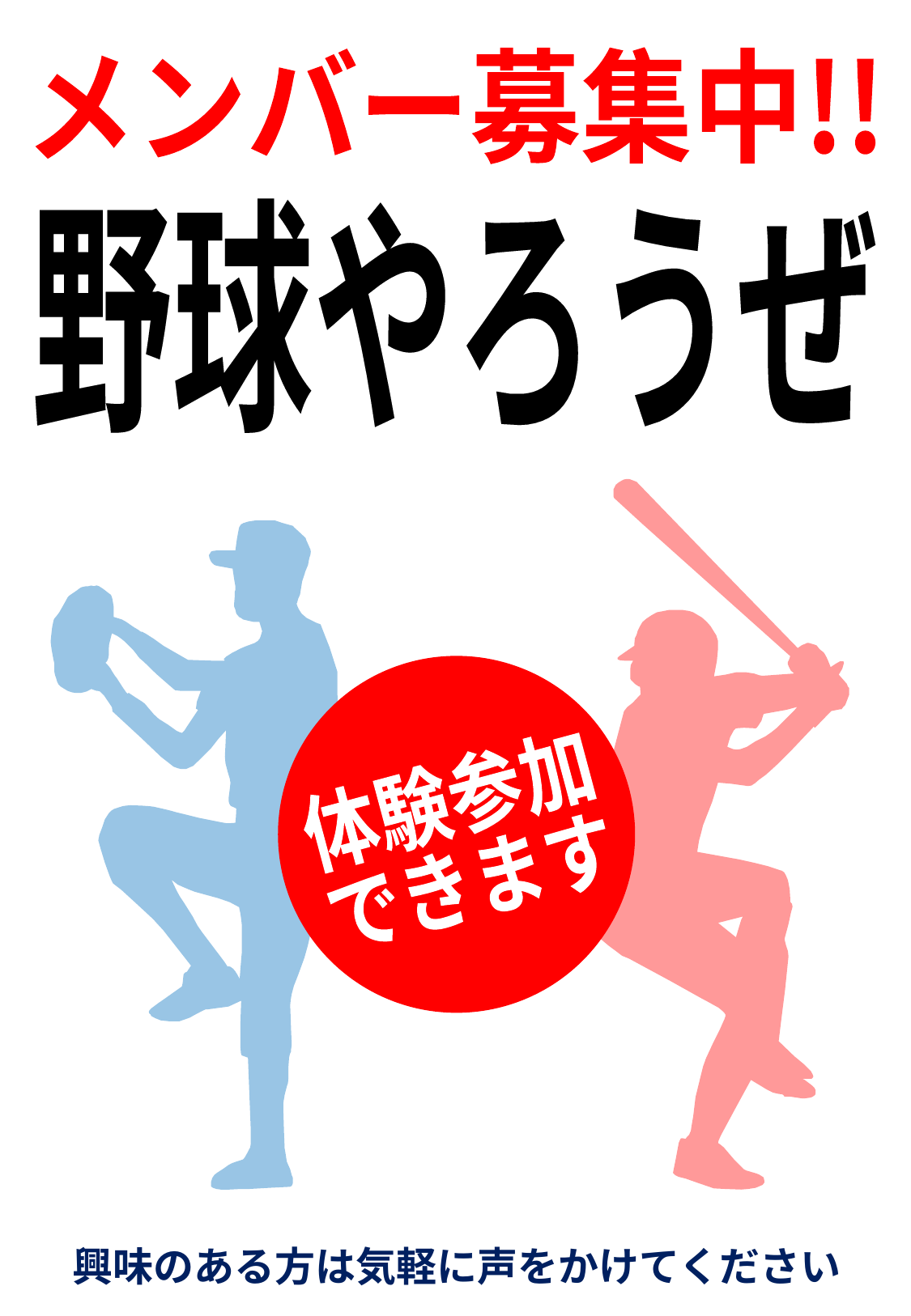

メンバー募集中!!
野球やろうぜ
野球やろうぜ
野球やろうぜ

体験参加
できます
興味のある方は気軽に声をかけてください